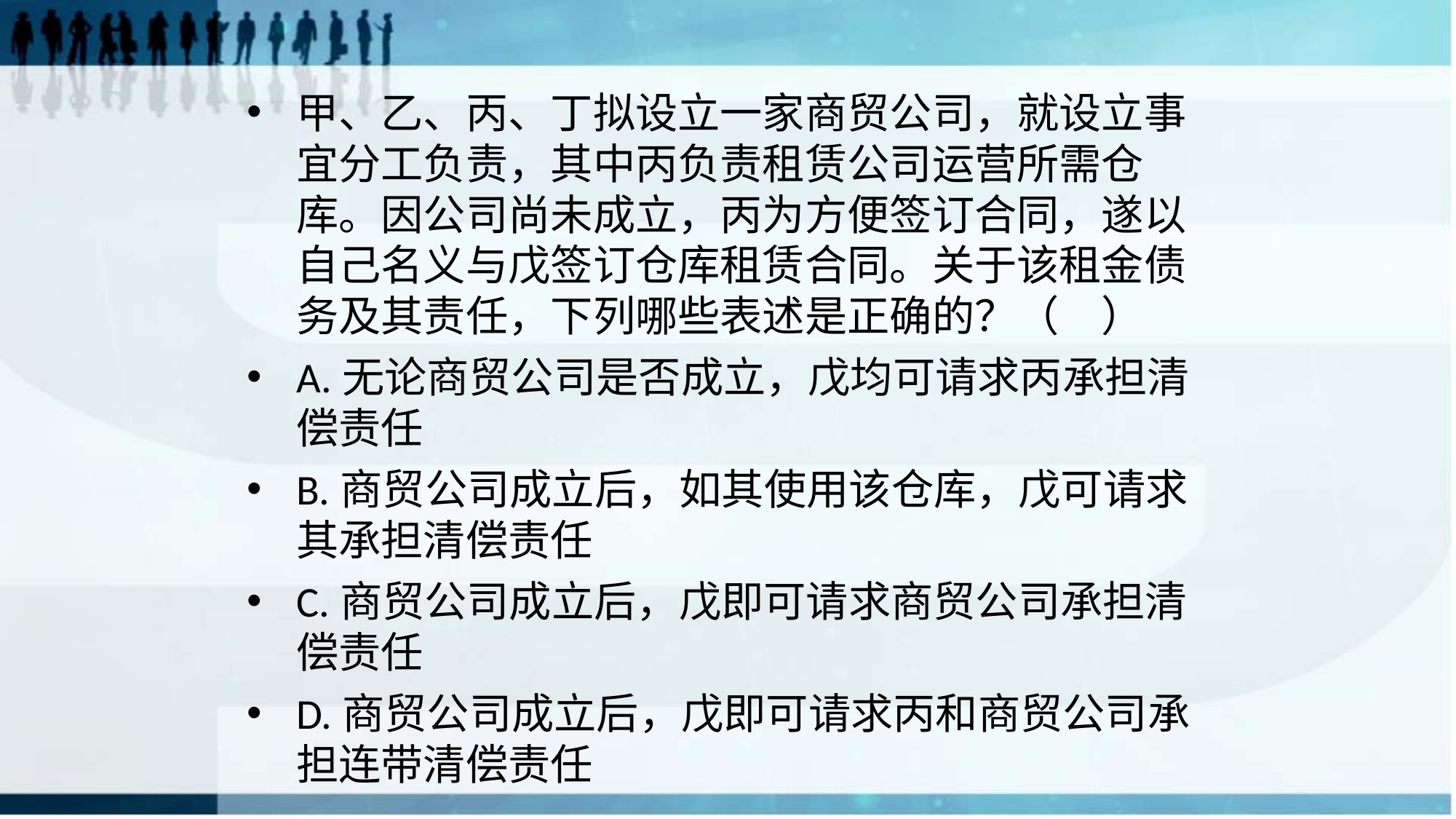

甲、乙、丙、丁拟设立一家商贸公司，就设立事宜分工负责，其中丙负责租赁公司运营所需仓库。因公司尚未成立，丙为方便签订合同，遂以自己名义与戊签订仓库租赁合同。关于该租金债务及其责任，下列哪些表述是正确的？（　）
A.无论商贸公司是否成立，戊均可请求丙承担清偿责任
B.商贸公司成立后，如其使用该仓库，戊可请求其承担清偿责任
C.商贸公司成立后，戊即可请求商贸公司承担清偿责任
D.商贸公司成立后，戊即可请求丙和商贸公司承担连带清偿责任
#